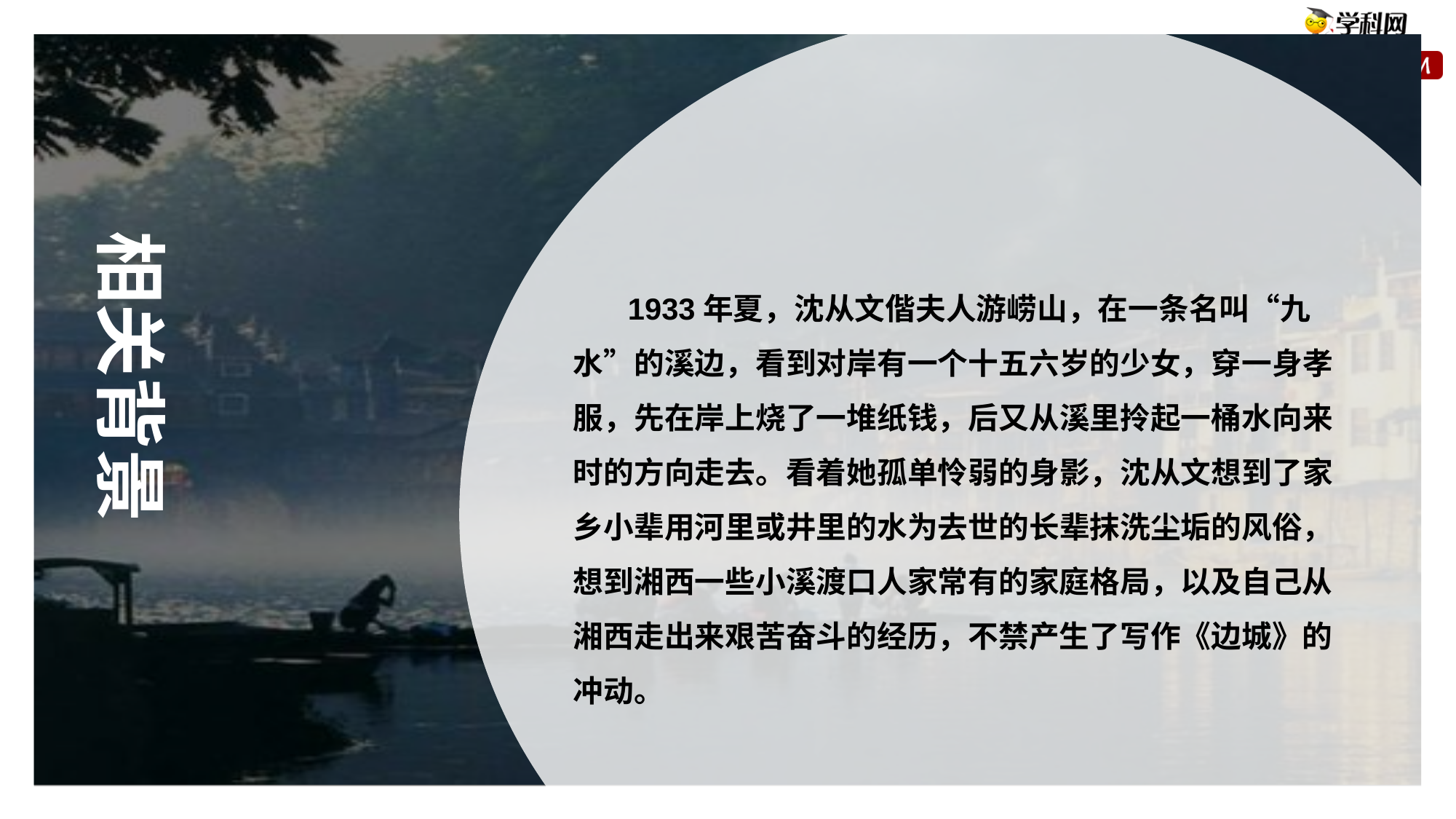

相关背景

1933年夏，沈从文偕夫人游崂山，在一条名叫“九水”的溪边，看到对岸有一个十五六岁的少女，穿一身孝服，先在岸上烧了一堆纸钱，后又从溪里拎起一桶水向来时的方向走去。看着她孤单怜弱的身影，沈从文想到了家乡小辈用河里或井里的水为去世的长辈抹洗尘垢的风俗，想到湘西一些小溪渡口人家常有的家庭格局，以及自己从湘西走出来艰苦奋斗的经历，不禁产生了写作《边城》的冲动。